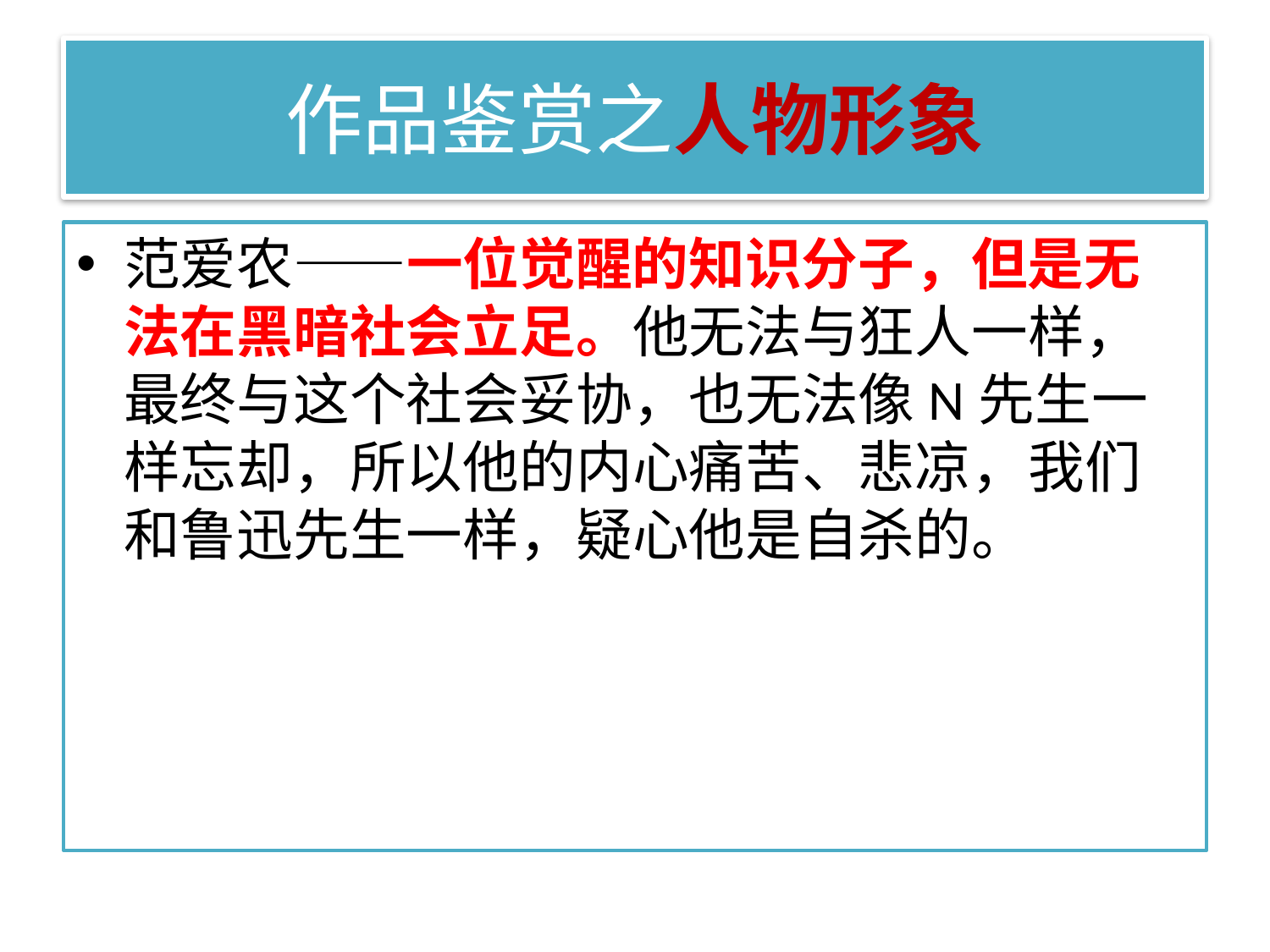

# 作品鉴赏之人物形象
范爱农——一位觉醒的知识分子，但是无法在黑暗社会立足。他无法与狂人一样，最终与这个社会妥协，也无法像N先生一样忘却，所以他的内心痛苦、悲凉，我们和鲁迅先生一样，疑心他是自杀的。